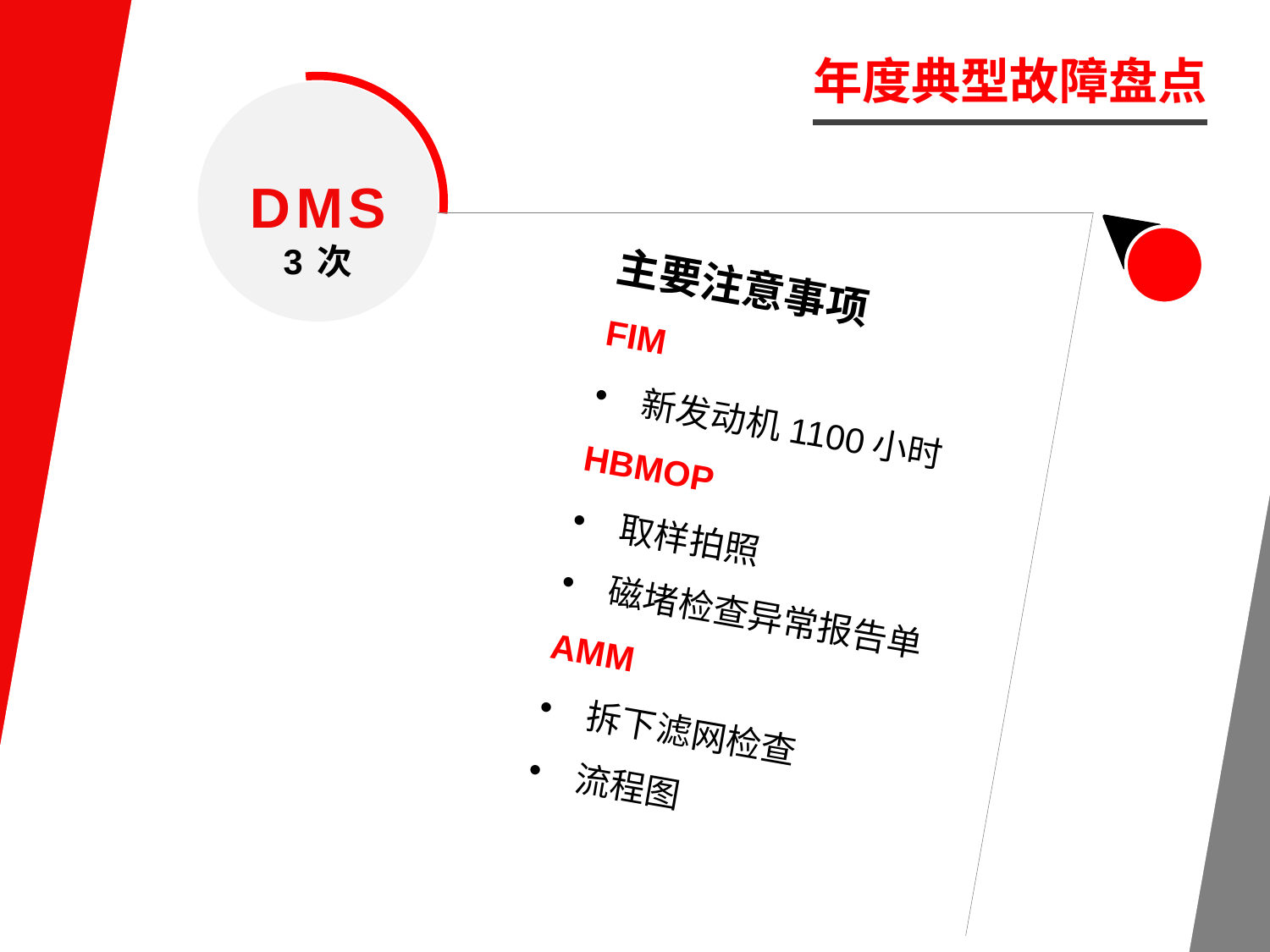

年度典型故障盘点

DMS
3次

主要注意事项
FIM
新发动机1100小时
HBMOP
取样拍照
磁堵检查异常报告单
AMM
拆下滤网检查
流程图